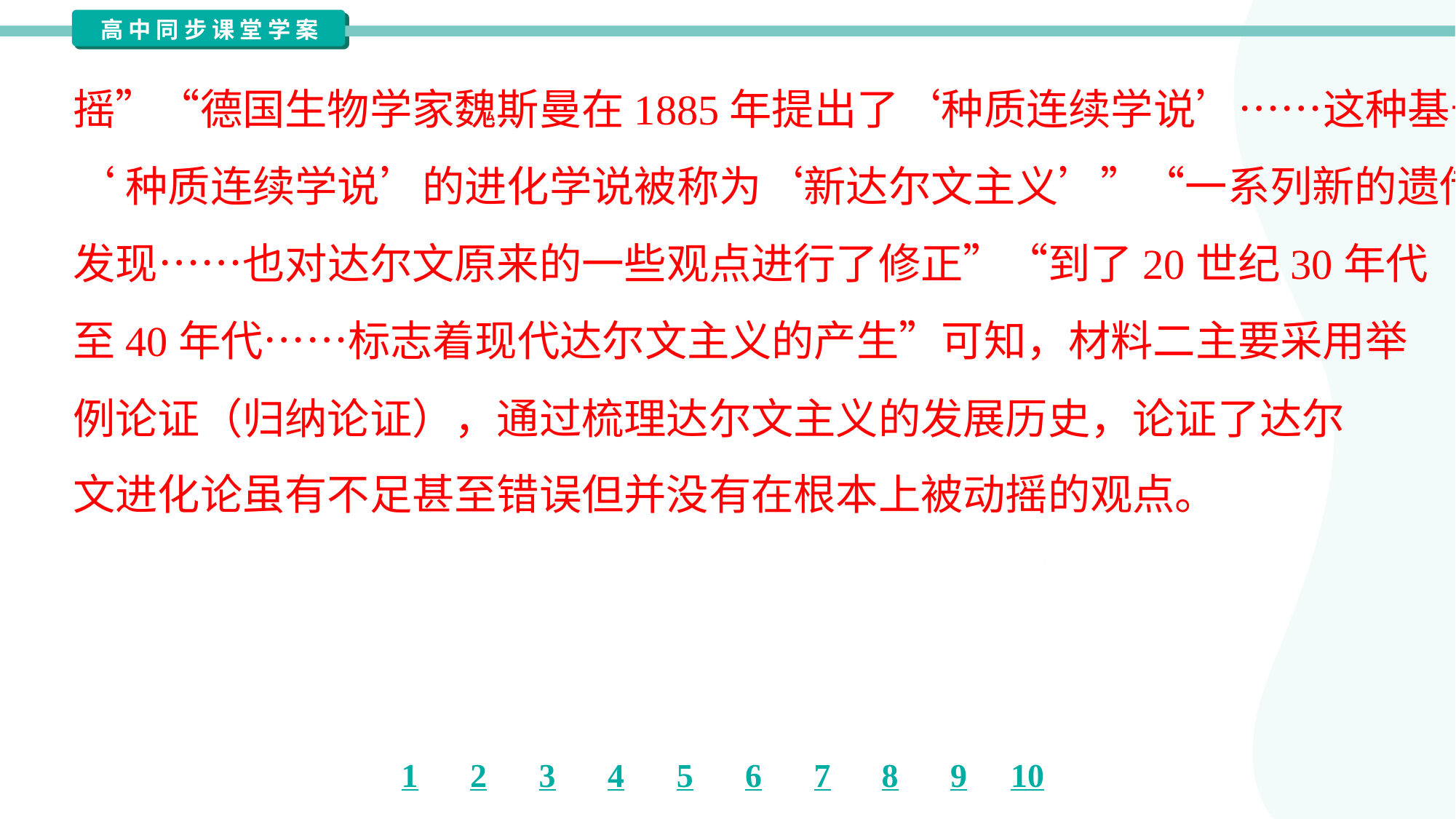

摇”“德国生物学家魏斯曼在1885年提出了‘种质连续学说’……这种基于
‘种质连续学说’的进化学说被称为‘新达尔文主义’”“一系列新的遗传学
发现……也对达尔文原来的一些观点进行了修正”“到了20世纪30年代
至40年代……标志着现代达尔文主义的产生”可知，材料二主要采用举
例论证（归纳论证），通过梳理达尔文主义的发展历史，论证了达尔
文进化论虽有不足甚至错误但并没有在根本上被动摇的观点。